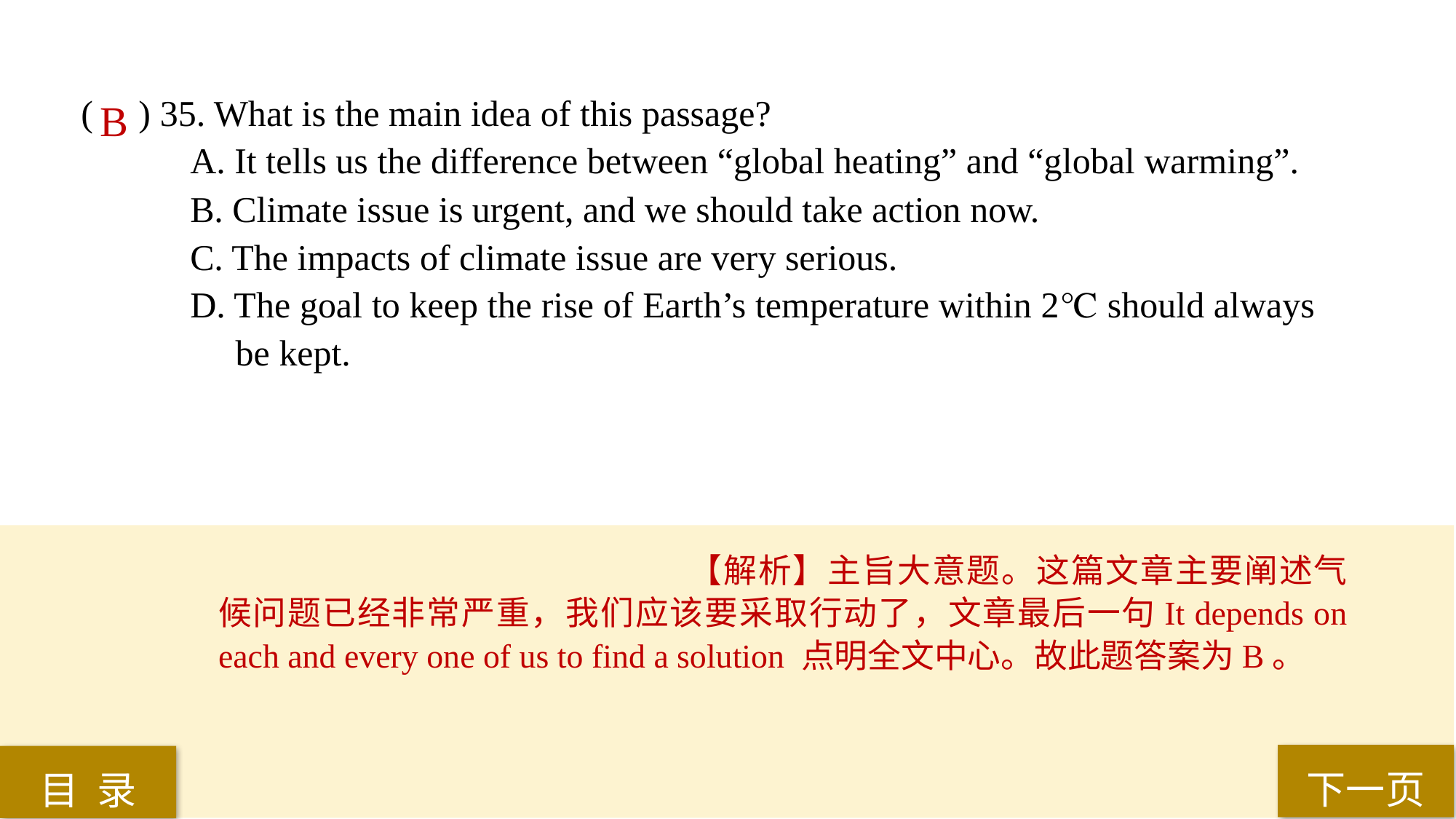

(     ) 35. What is the main idea of this passage?
A. It tells us the difference between “global heating” and “global warming”.
B. Climate issue is urgent, and we should take action now.
C. The impacts of climate issue are very serious.
D. The goal to keep the rise of Earth’s temperature within 2℃ should always
     be kept.
B
【解析】主旨大意题。这篇文章主要阐述气候问题已经非常严重，我们应该要采取行动了，文章最后一句It depends on each and every one of us to find a solution 点明全文中心。故此题答案为B。